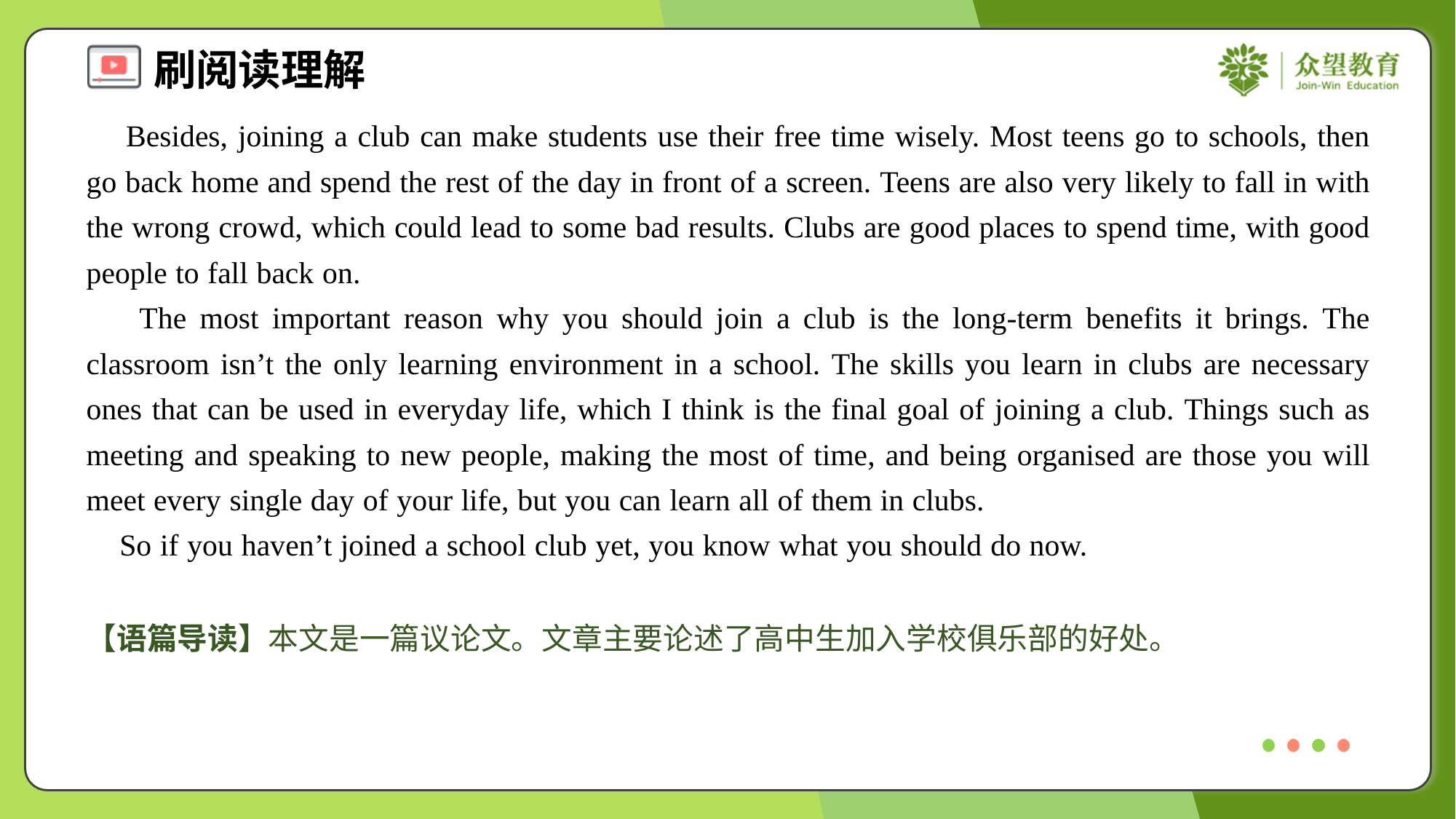

Besides, joining a club can make students use their free time wisely. Most teens go to schools, then go back home and spend the rest of the day in front of a screen. Teens are also very likely to fall in with the wrong crowd, which could lead to some bad results. Clubs are good places to spend time, with good people to fall back on.
    The most important reason why you should join a club is the long-term benefits it brings. The classroom isn’t the only learning environment in a school. The skills you learn in clubs are necessary ones that can be used in everyday life, which I think is the final goal of joining a club. Things such as meeting and speaking to new people, making the most of time, and being organised are those you will meet every single day of your life, but you can learn all of them in clubs.
    So if you haven’t joined a school club yet, you know what you should do now.
【语篇导读】本文是一篇议论文。文章主要论述了高中生加入学校俱乐部的好处。